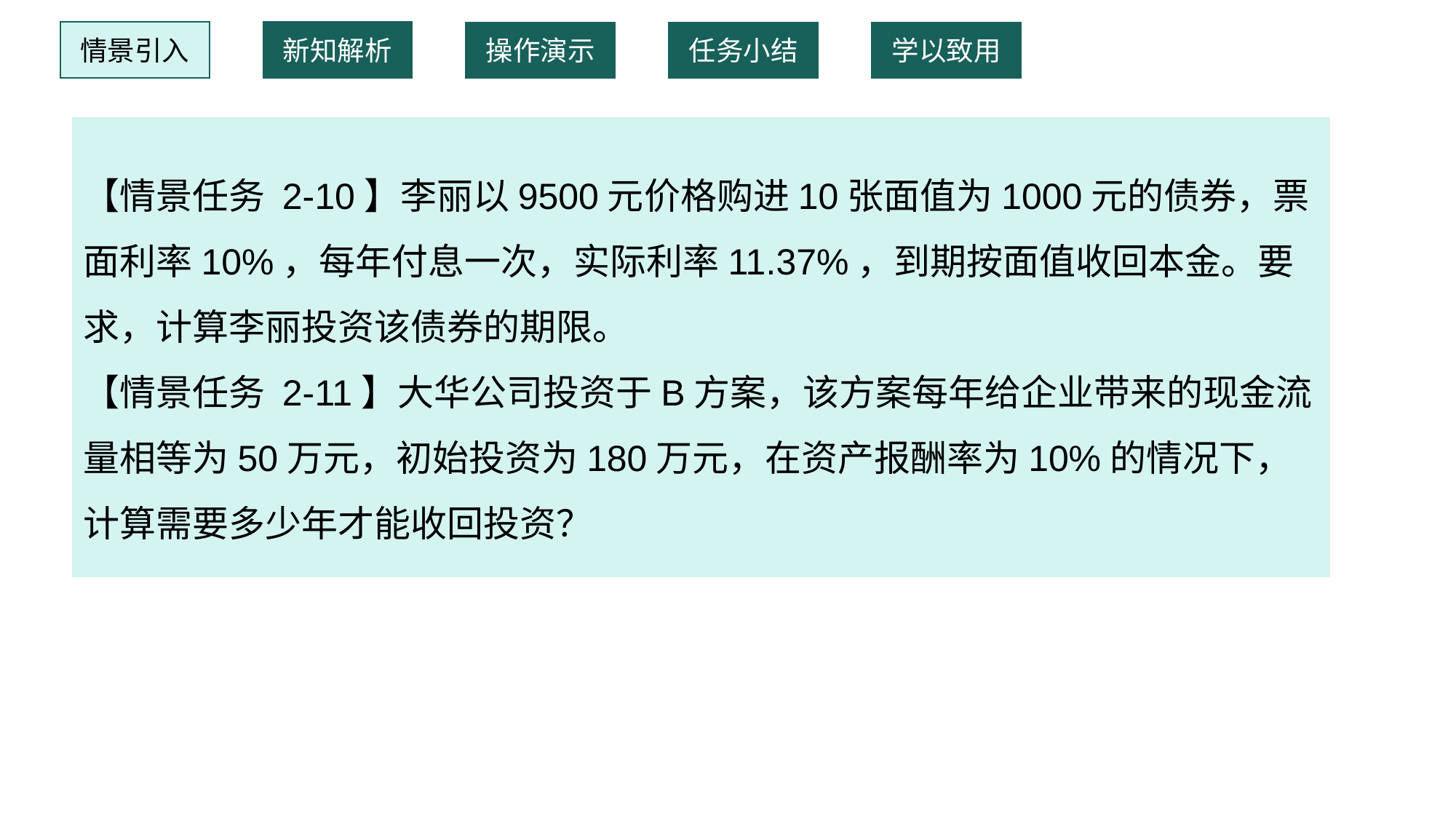

情景引入
新知解析
操作演示
任务小结
学以致用
【情景任务 2-10】李丽以9500元价格购进10张面值为1000元的债券，票面利率10%，每年付息一次，实际利率11.37%，到期按面值收回本金。要求，计算李丽投资该债券的期限。
【情景任务 2-11】大华公司投资于B方案，该方案每年给企业带来的现金流量相等为50万元，初始投资为180万元，在资产报酬率为10%的情况下，计算需要多少年才能收回投资？